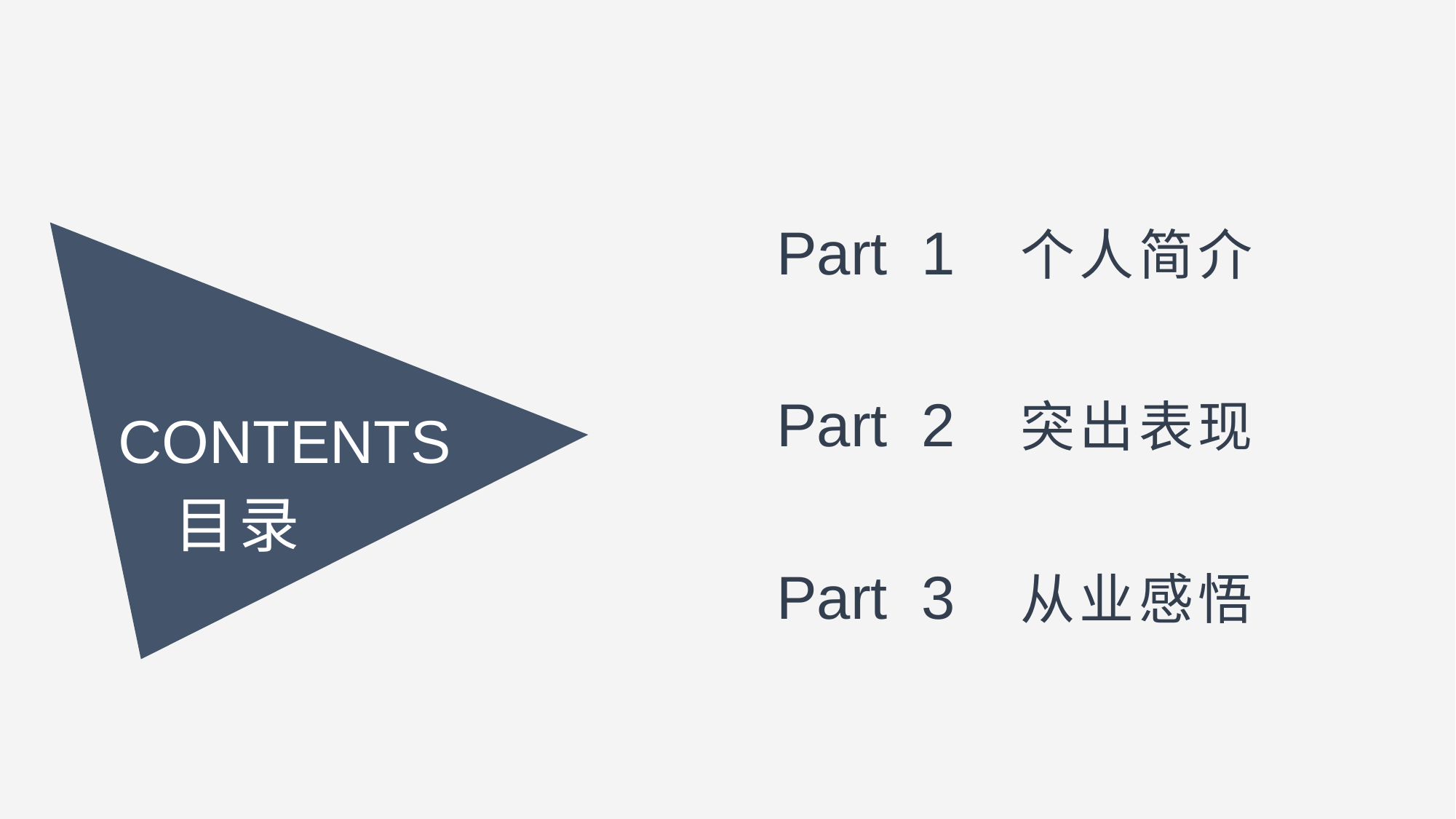

Part  1   个人简介

Part  2   突出表现
CONTENTS
目录
Part  3   从业感悟